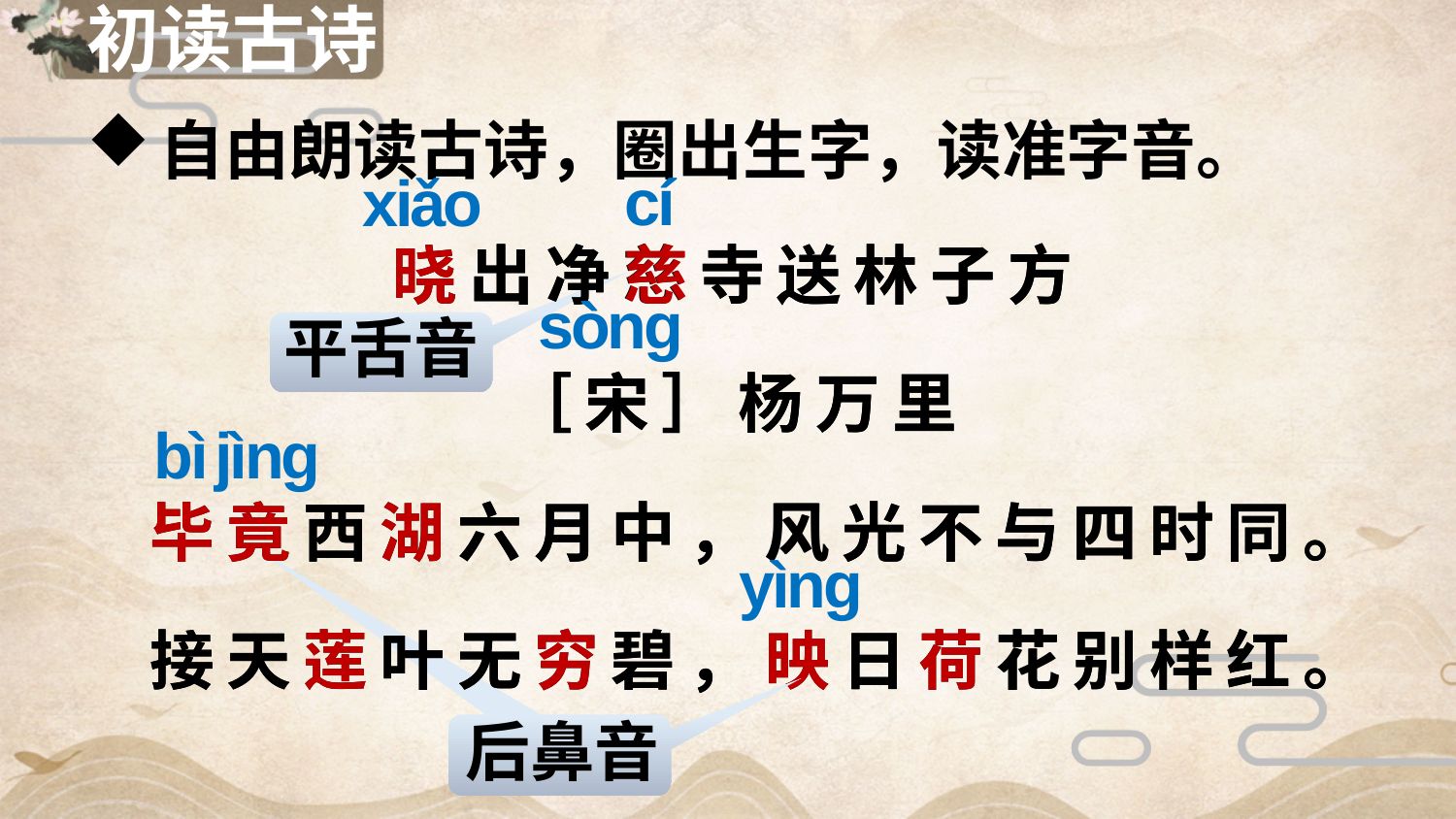

初读古诗
自由朗读古诗，圈出生字，读准字音。
cí
xiǎo
晓出净慈寺送林子方
［宋］杨万里
毕竟西湖六月中，风光不与四时同。
接天莲叶无穷碧，映日荷花别样红。
晓出净慈寺送林子方
［宋］杨万里
毕竟西湖六月中，风光不与四时同。
接天莲叶无穷碧，映日荷花别样红。
sònɡ
平舌音
bì
jìnɡ
yìnɡ

后鼻音
后鼻音